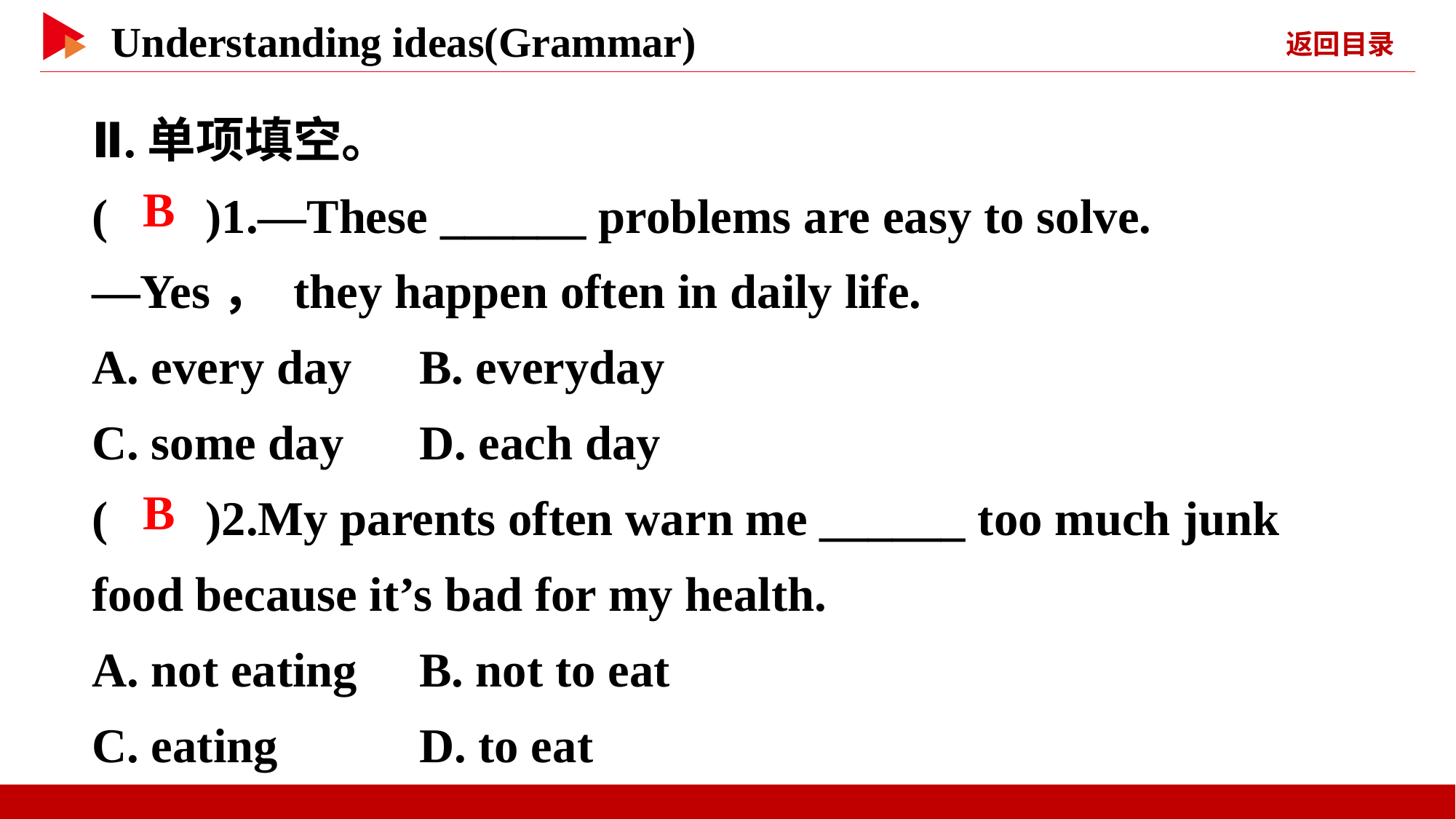

Ⅱ.单项填空。
(        )1.—These ______ problems are easy to solve.
—Yes， they happen often in daily life.
A. every day	B. everyday
C. some day	D. each day
(        )2.My parents often warn me ______ too much junk food because it’s bad for my health.
A. not eating	B. not to eat
C. eating		D. to eat
   B
   B